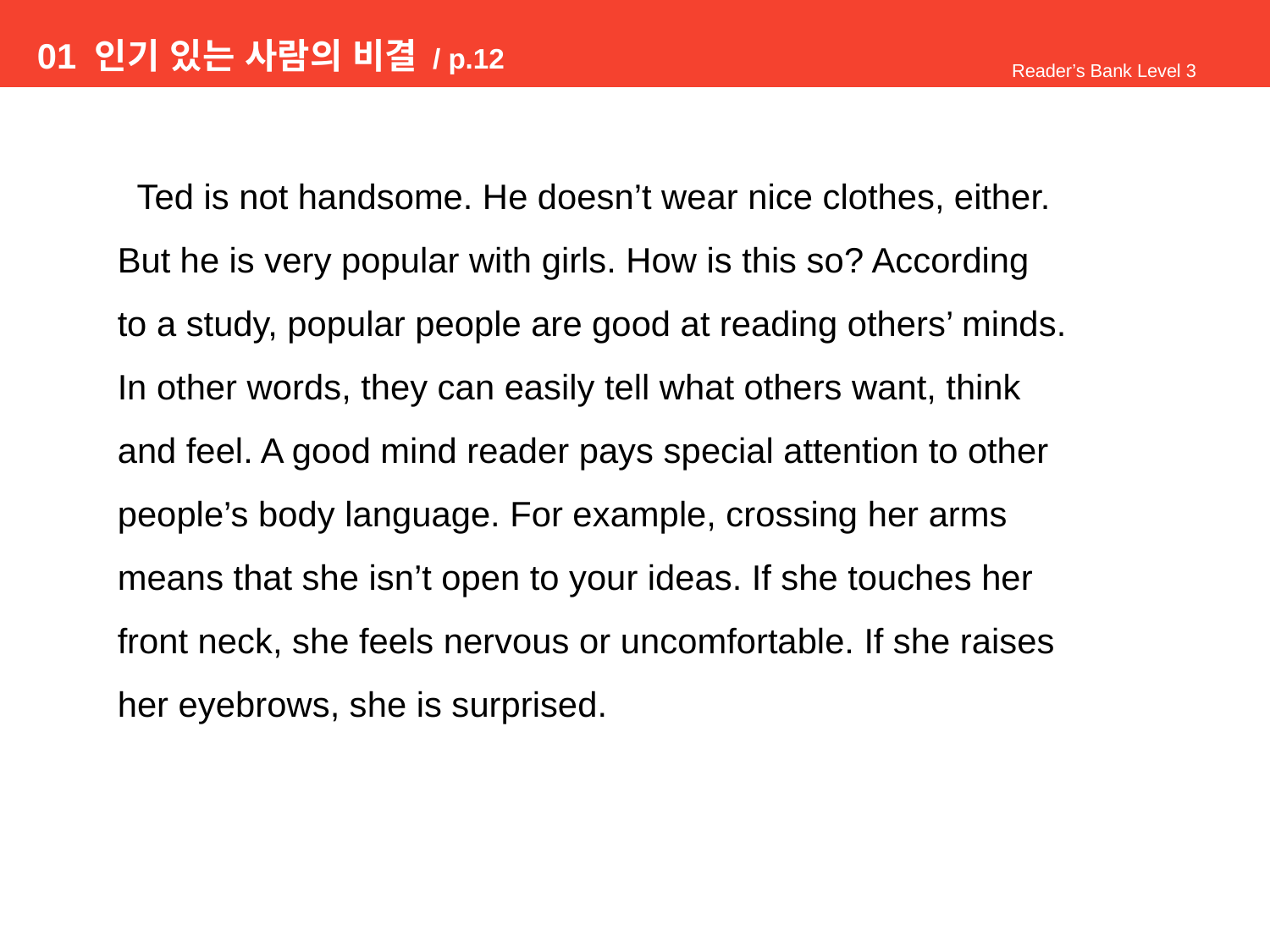

# 01 인기 있는 사람의 비결 / p.12
Reader’s Bank Level 3

  Ted is not handsome. He doesn’t wear nice clothes, either.
But he is very popular with girls. How is this so? According
to a study, popular people are good at reading others’ minds.
In other words, they can easily tell what others want, think
and feel. A good mind reader pays special attention to other
people’s body language. For example, crossing her arms
means that she isn’t open to your ideas. If she touches her
front neck, she feels nervous or uncomfortable. If she raises
her eyebrows, she is surprised.